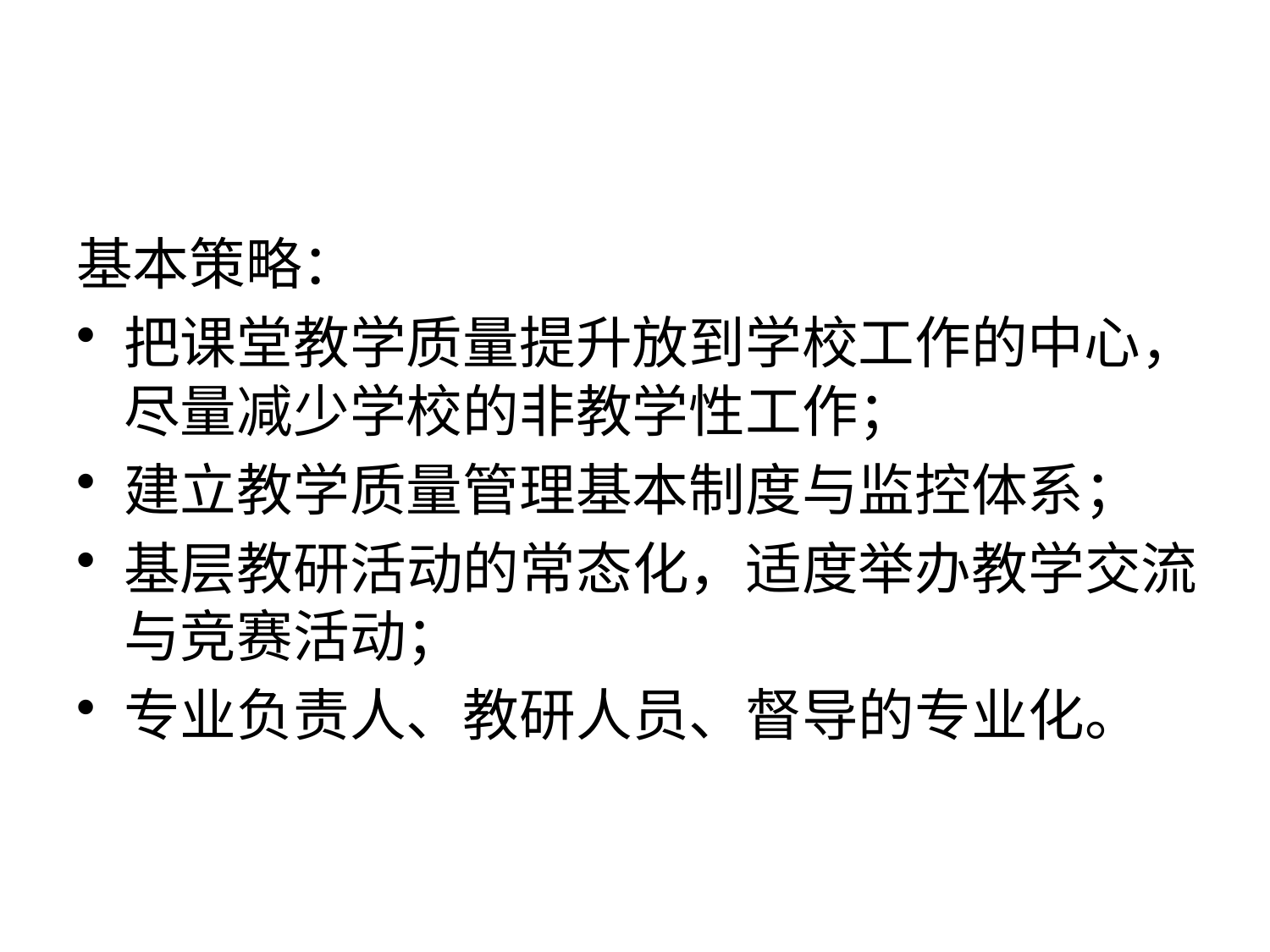

#
基本策略：
把课堂教学质量提升放到学校工作的中心，尽量减少学校的非教学性工作；
建立教学质量管理基本制度与监控体系；
基层教研活动的常态化，适度举办教学交流与竞赛活动；
专业负责人、教研人员、督导的专业化。